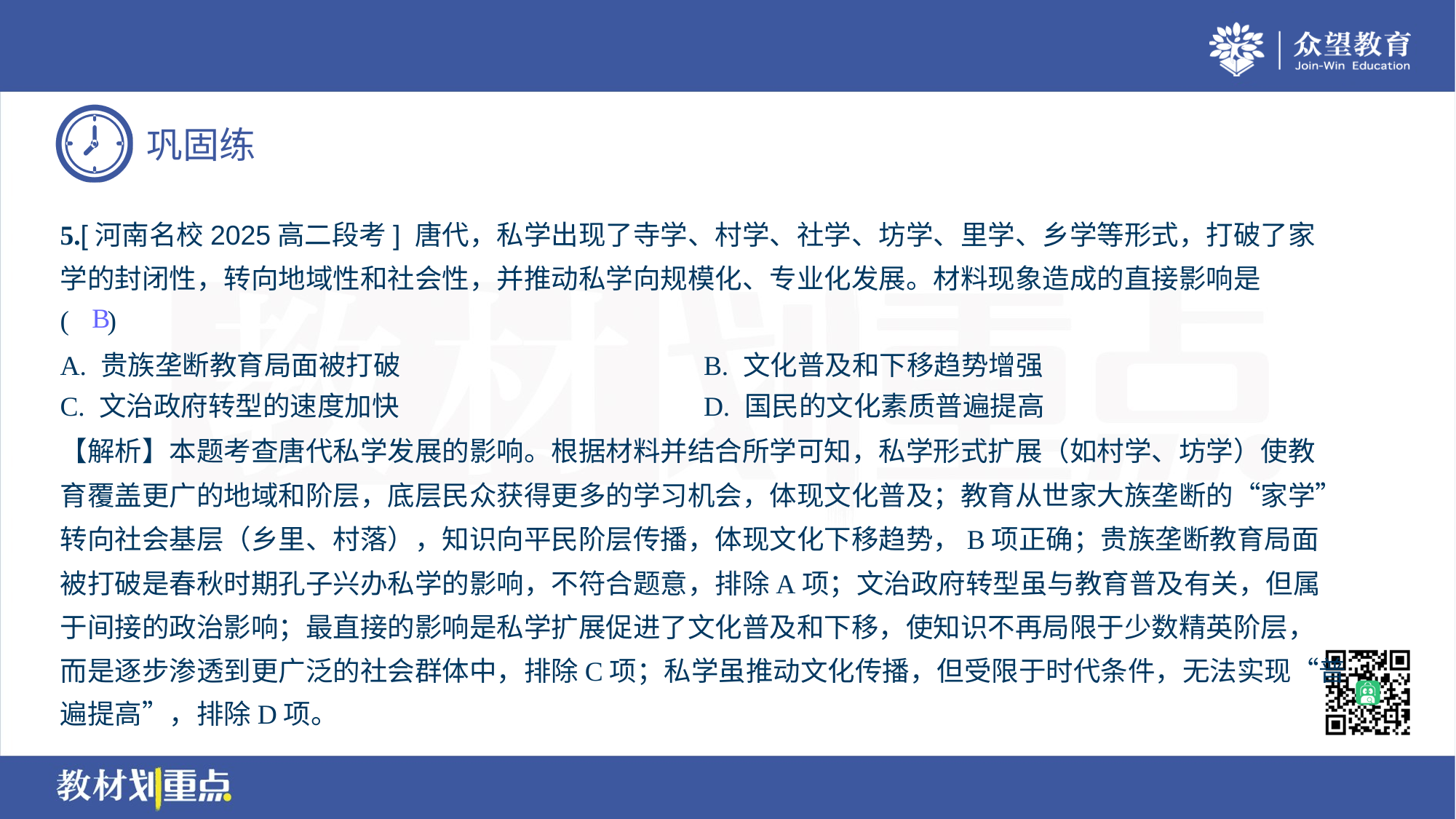

5.[河南名校2025高二段考] 唐代，私学出现了寺学、村学、社学、坊学、里学、乡学等形式，打破了家
学的封闭性，转向地域性和社会性，并推动私学向规模化、专业化发展。材料现象造成的直接影响是
(     )
B
A. 贵族垄断教育局面被打破	B. 文化普及和下移趋势增强
C. 文治政府转型的速度加快	D. 国民的文化素质普遍提高
【解析】本题考查唐代私学发展的影响。根据材料并结合所学可知，私学形式扩展（如村学、坊学）使教
育覆盖更广的地域和阶层，底层民众获得更多的学习机会，体现文化普及；教育从世家大族垄断的“家学”
转向社会基层（乡里、村落），知识向平民阶层传播，体现文化下移趋势，B项正确；贵族垄断教育局面
被打破是春秋时期孔子兴办私学的影响，不符合题意，排除A项；文治政府转型虽与教育普及有关，但属
于间接的政治影响；最直接的影响是私学扩展促进了文化普及和下移，使知识不再局限于少数精英阶层，
而是逐步渗透到更广泛的社会群体中，排除C项；私学虽推动文化传播，但受限于时代条件，无法实现“普
遍提高”，排除D项。